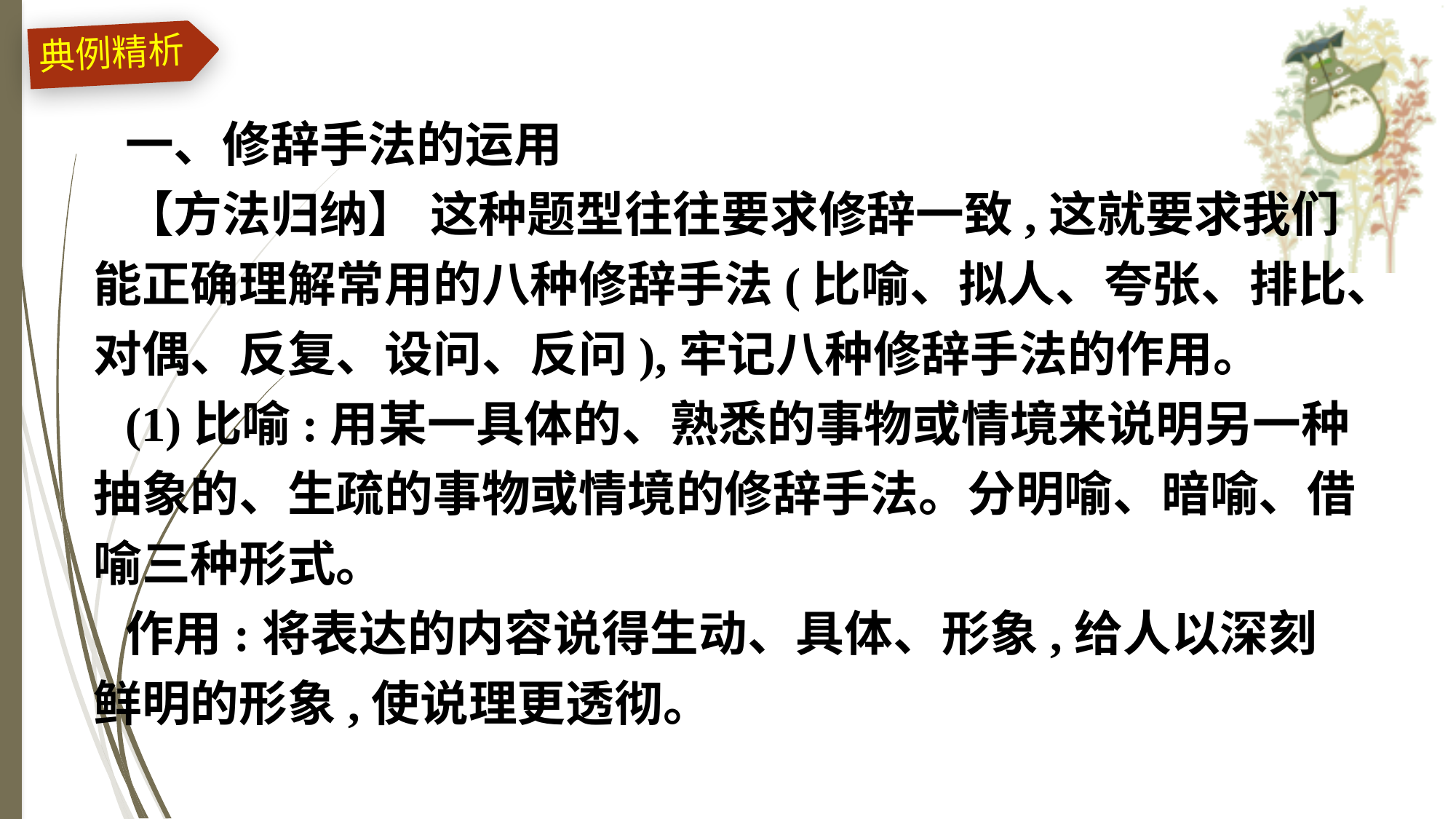

典例精析
一、修辞手法的运用
【方法归纳】 这种题型往往要求修辞一致,这就要求我们能正确理解常用的八种修辞手法(比喻、拟人、夸张、排比、对偶、反复、设问、反问),牢记八种修辞手法的作用。
(1)比喻:用某一具体的、熟悉的事物或情境来说明另一种抽象的、生疏的事物或情境的修辞手法。分明喻、暗喻、借喻三种形式。
作用:将表达的内容说得生动、具体、形象,给人以深刻鲜明的形象,使说理更透彻。